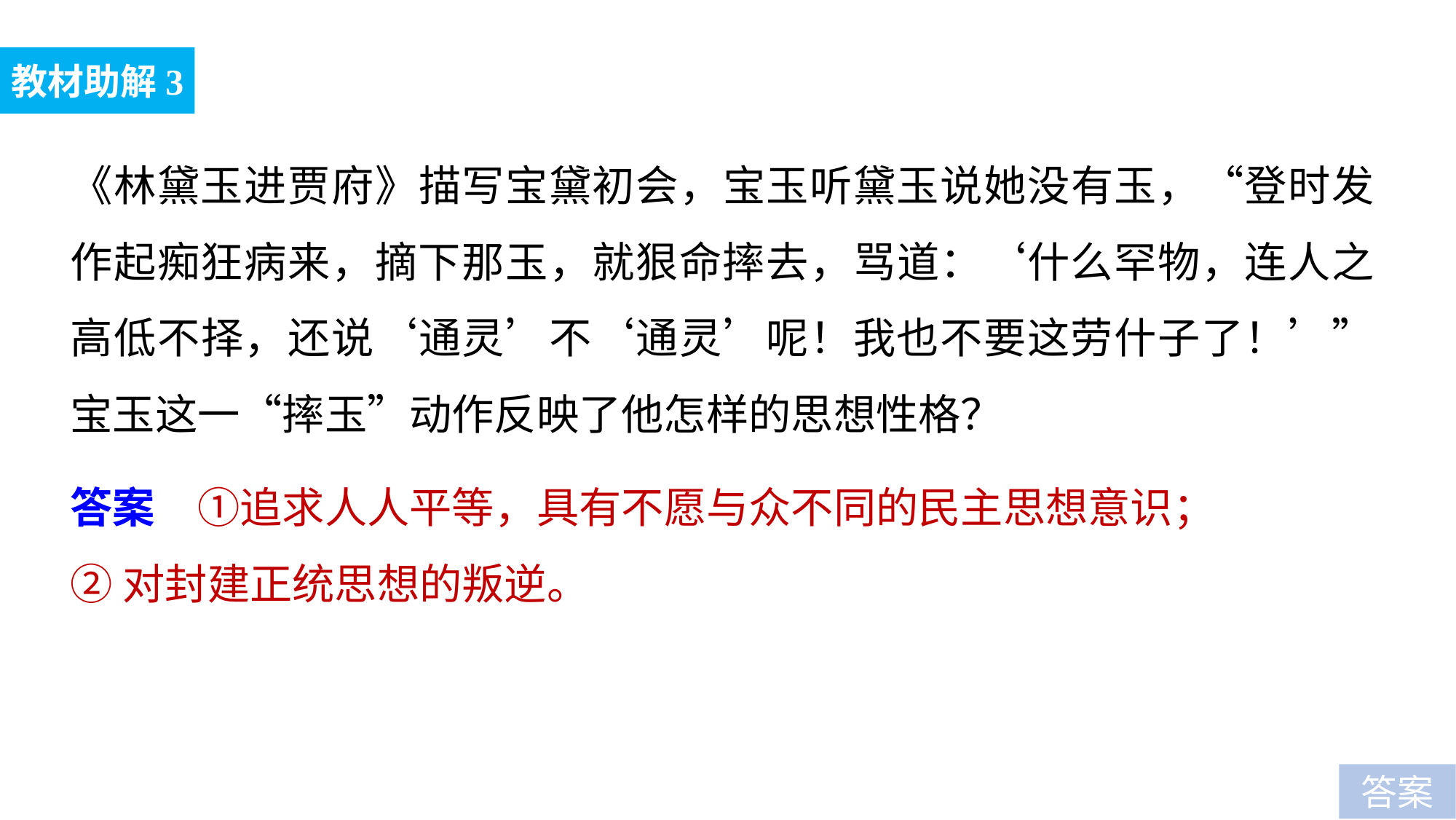

教材助解3
《林黛玉进贾府》描写宝黛初会，宝玉听黛玉说她没有玉，“登时发作起痴狂病来，摘下那玉，就狠命摔去，骂道：‘什么罕物，连人之高低不择，还说‘通灵’不‘通灵’呢！我也不要这劳什子了！’”宝玉这一“摔玉”动作反映了他怎样的思想性格？
答案　①追求人人平等，具有不愿与众不同的民主思想意识；
②对封建正统思想的叛逆。
答案